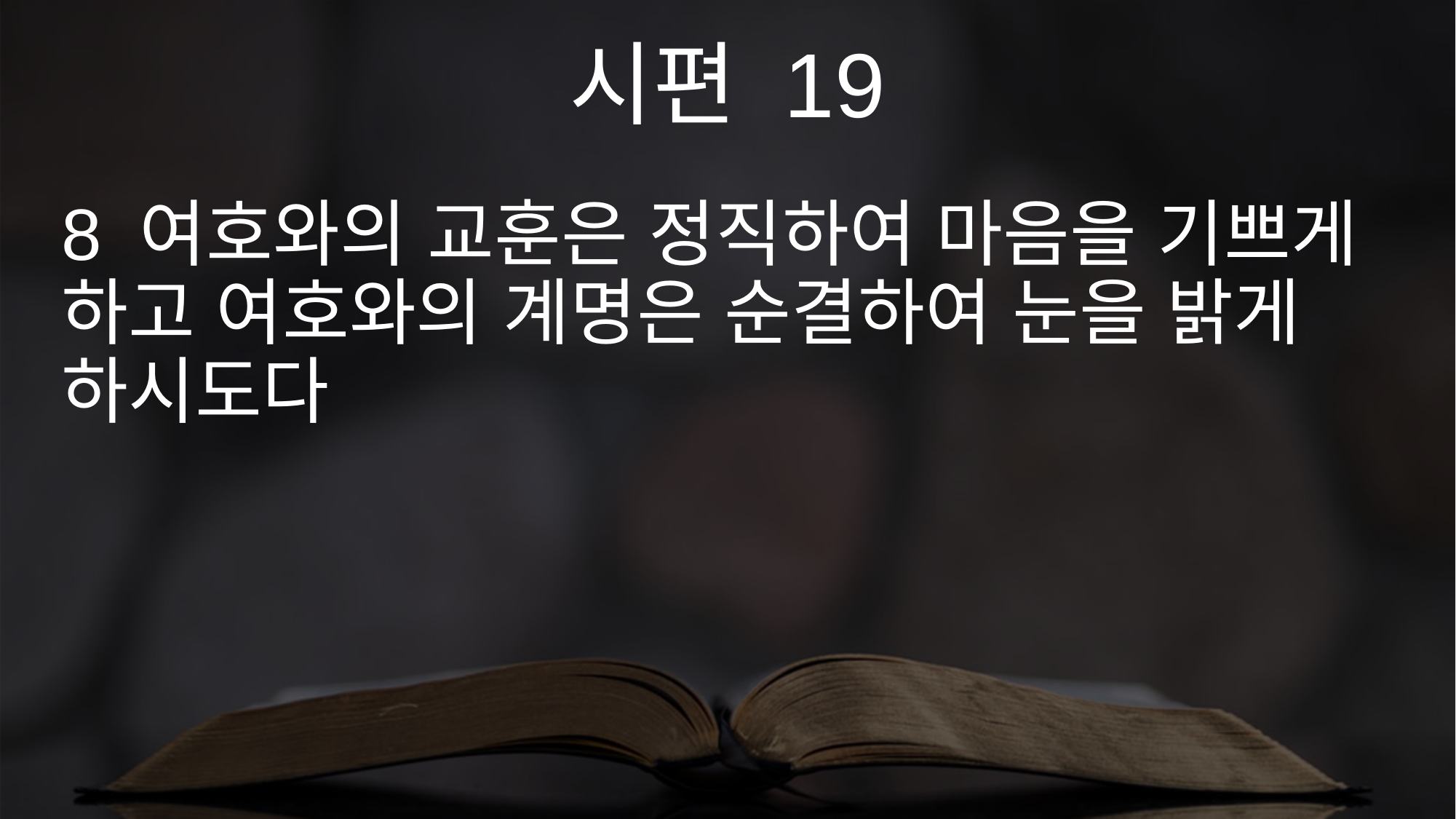

시편 19
8 여호와의 교훈은 정직하여 마음을 기쁘게 하고 여호와의 계명은 순결하여 눈을 밝게 하시도다